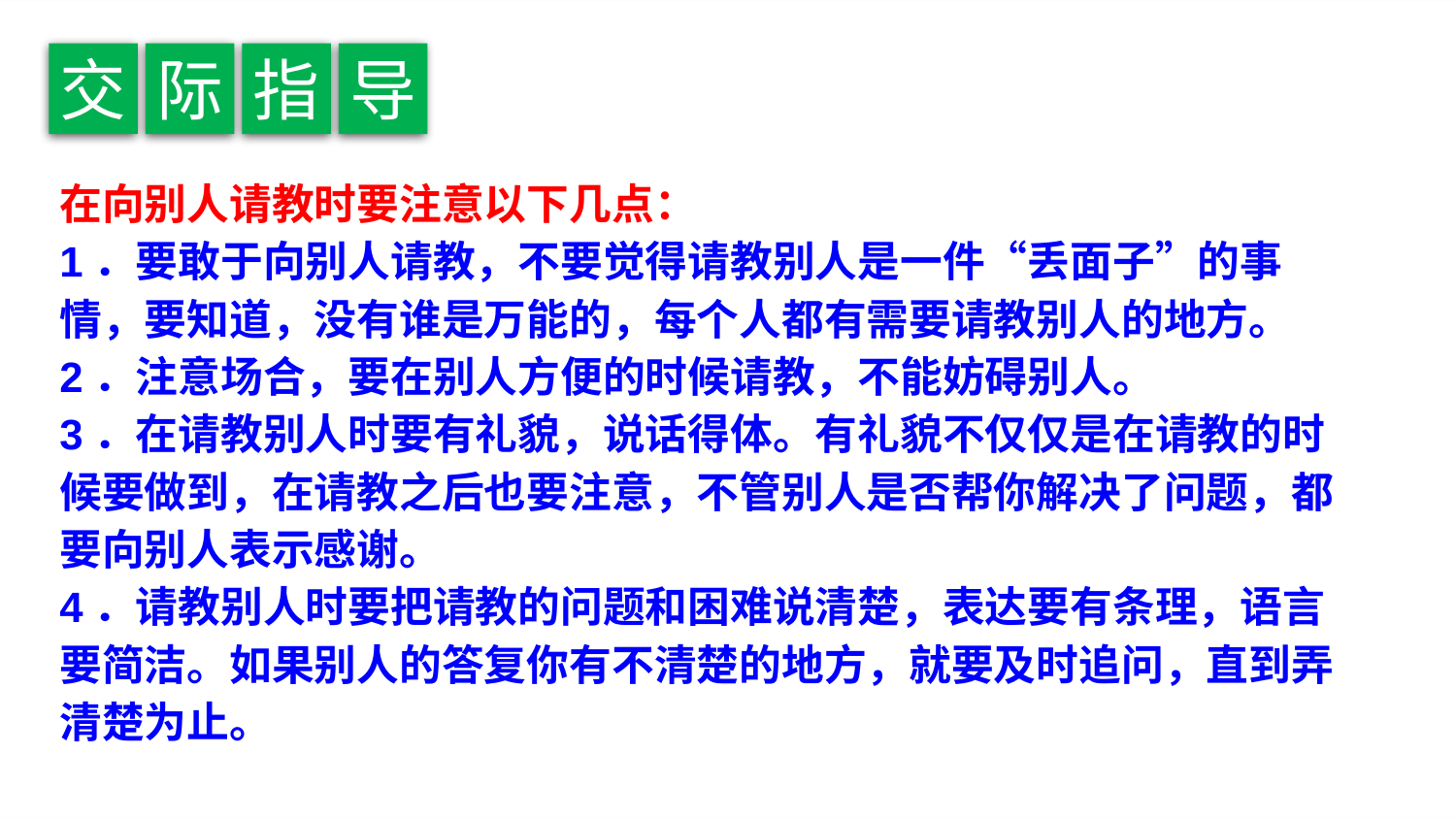

交
际
指
导
在向别人请教时要注意以下几点：
1．要敢于向别人请教，不要觉得请教别人是一件“丢面子”的事情，要知道，没有谁是万能的，每个人都有需要请教别人的地方。
2．注意场合，要在别人方便的时候请教，不能妨碍别人。
3．在请教别人时要有礼貌，说话得体。有礼貌不仅仅是在请教的时候要做到，在请教之后也要注意，不管别人是否帮你解决了问题，都要向别人表示感谢。
4．请教别人时要把请教的问题和困难说清楚，表达要有条理，语言要简洁。如果别人的答复你有不清楚的地方，就要及时追问，直到弄清楚为止。